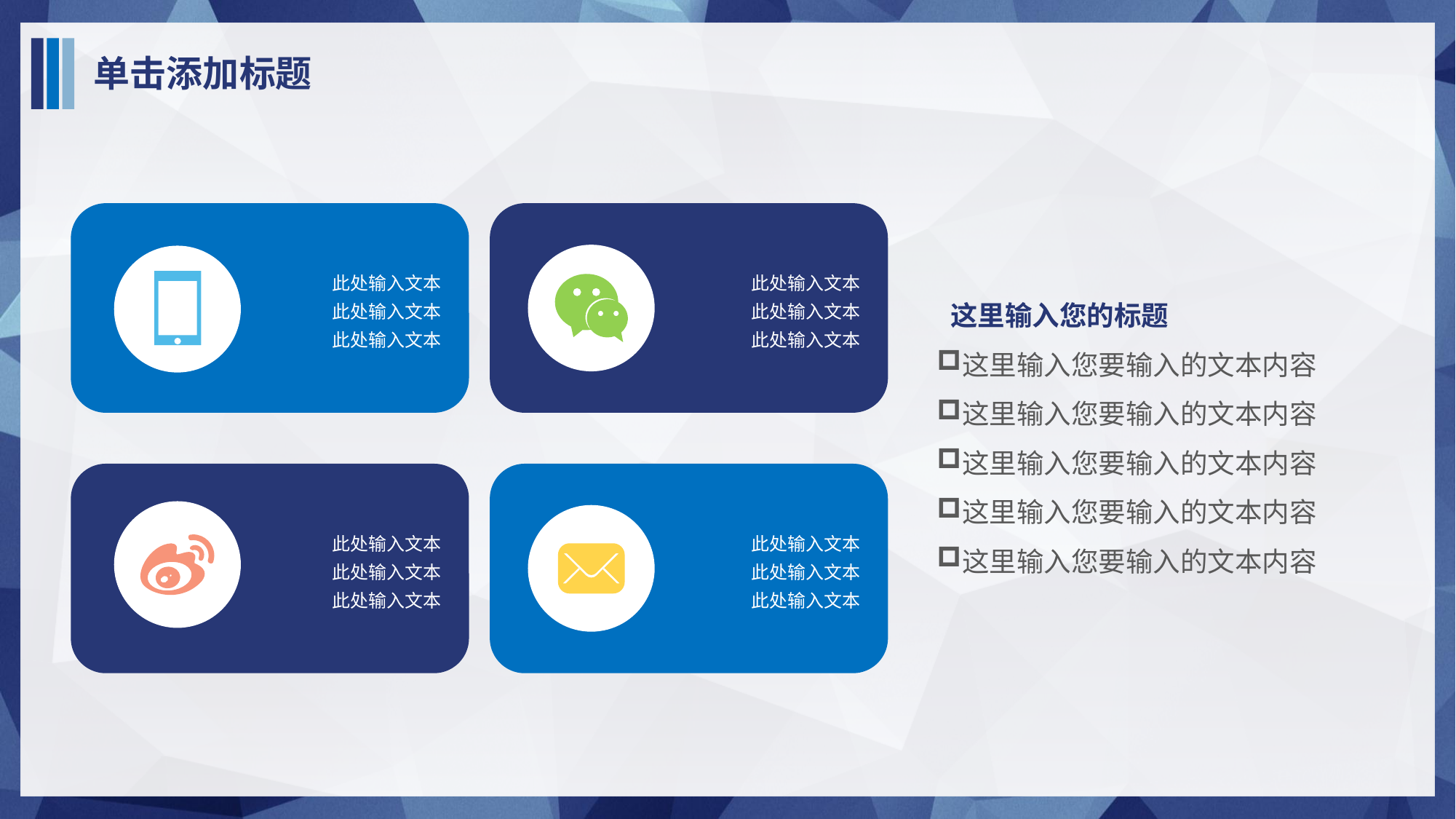

单击添加标题
此处输入文本
此处输入文本
此处输入文本
此处输入文本
此处输入文本
此处输入文本

这里输入您的标题
这里输入您要输入的文本内容
这里输入您要输入的文本内容
这里输入您要输入的文本内容
这里输入您要输入的文本内容
这里输入您要输入的文本内容
此处输入文本
此处输入文本
此处输入文本
此处输入文本
此处输入文本
此处输入文本